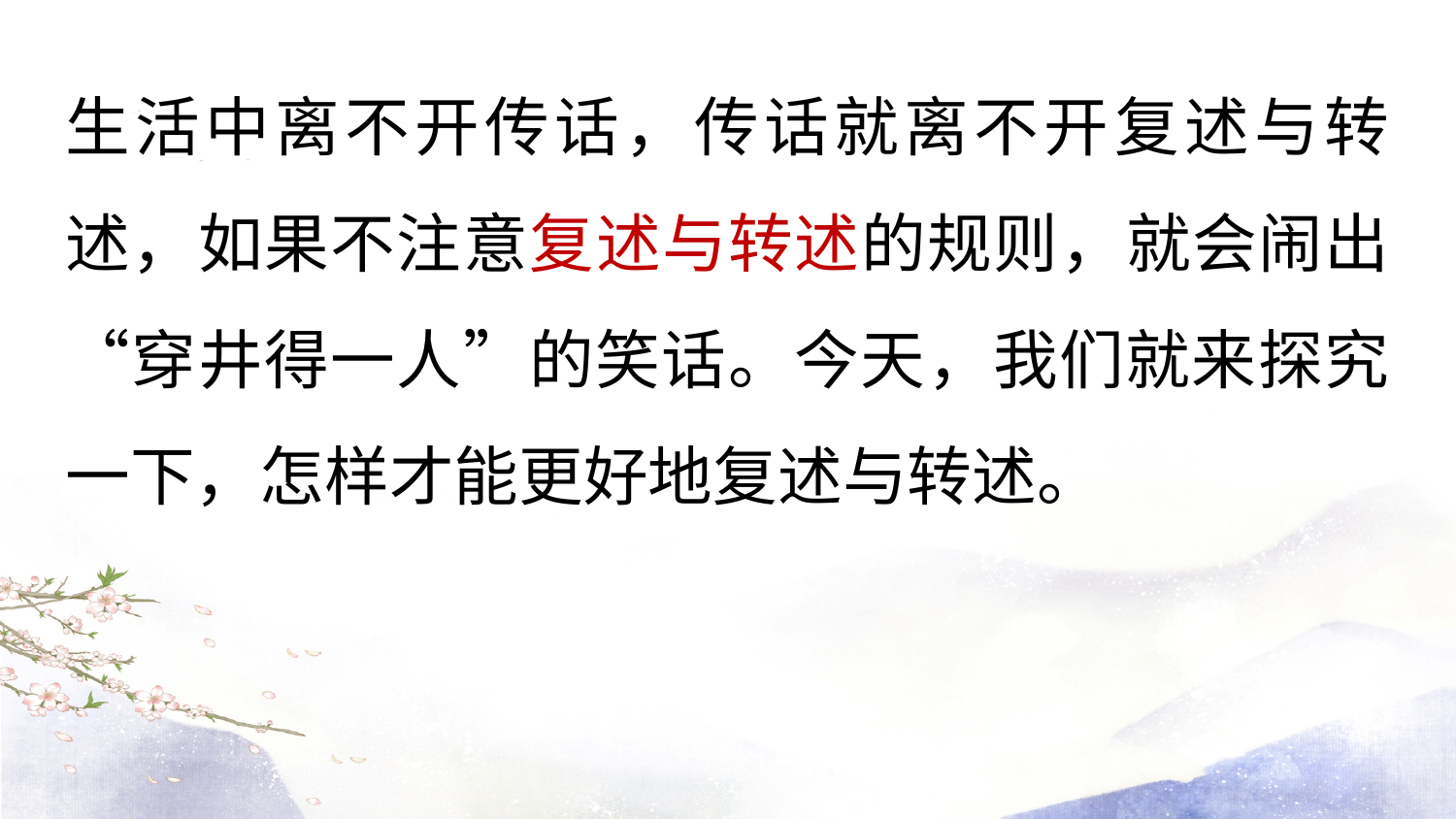

生活中离不开传话，传话就离不开复述与转述，如果不注意复述与转述的规则，就会闹出“穿井得一人”的笑话。今天，我们就来探究一下，怎样才能更好地复述与转述。